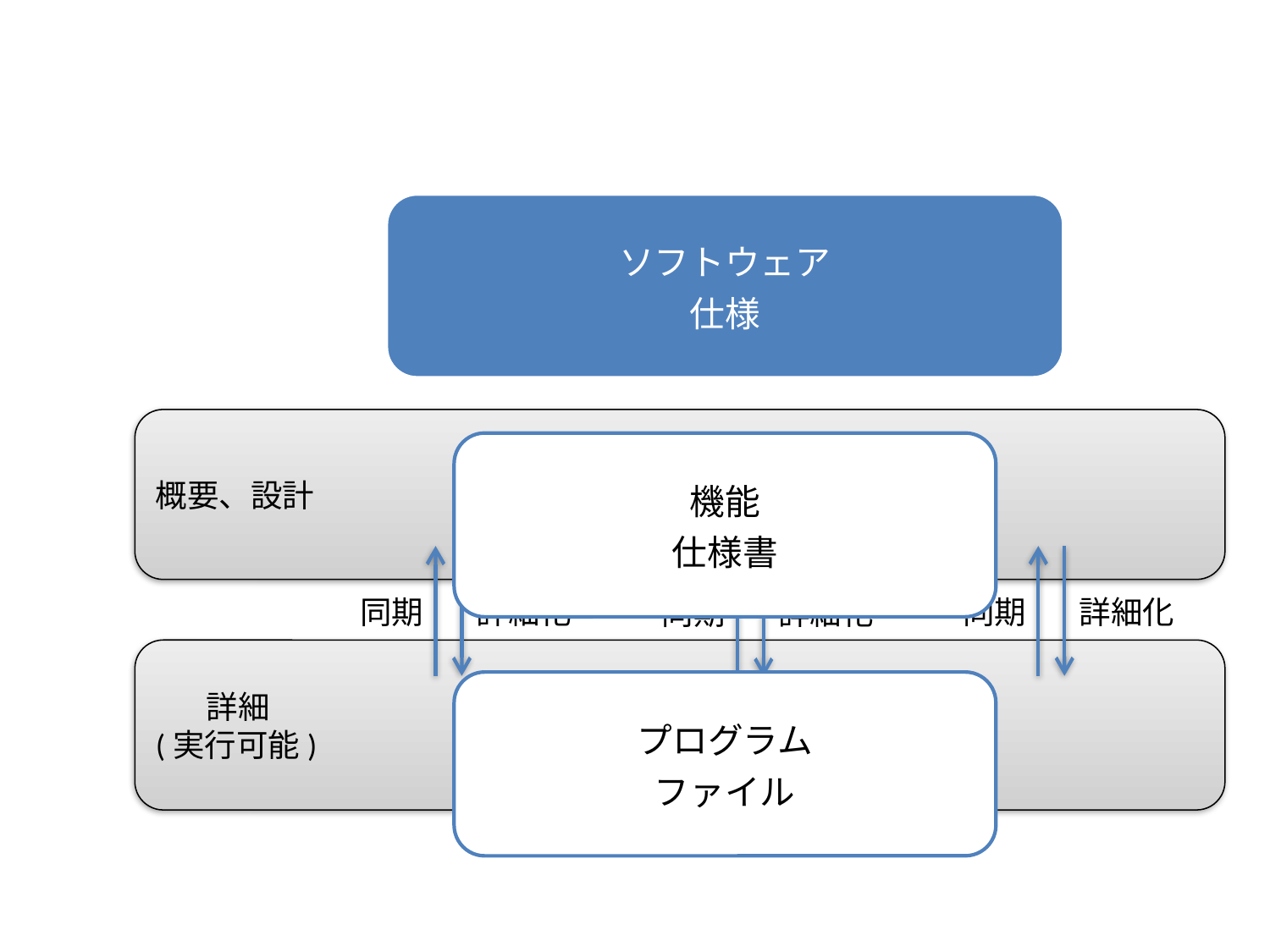

ソフトウェア
仕様
機能
仕様書
プログラム
ファイル
概要、設計
同期
詳細化
同期
詳細化
同期
詳細化
      詳細
(実行可能)